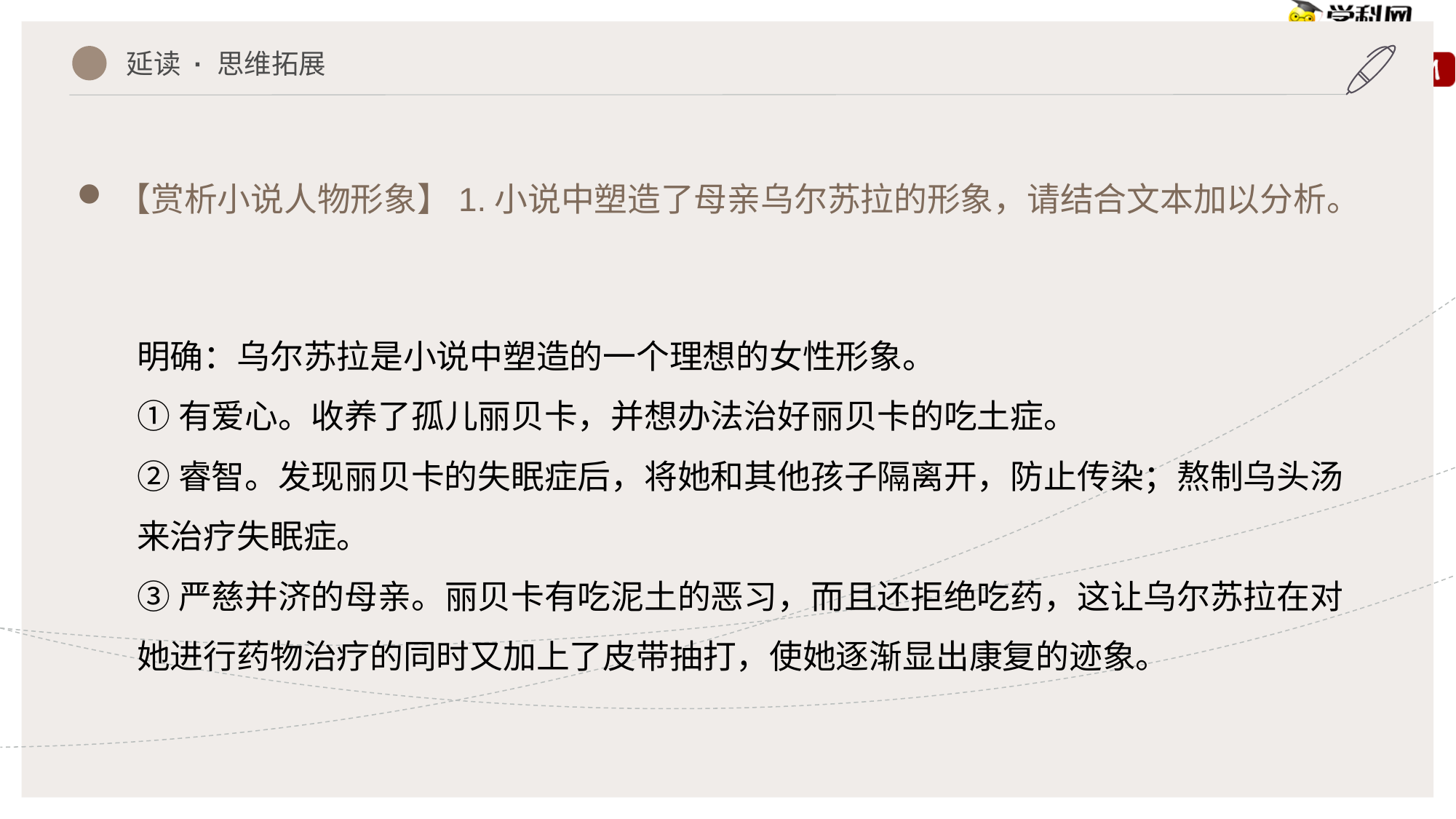

延读 · 思维拓展

【赏析小说人物形象】1.小说中塑造了母亲乌尔苏拉的形象，请结合文本加以分析。

明确：乌尔苏拉是小说中塑造的一个理想的女性形象。
①有爱心。收养了孤儿丽贝卡，并想办法治好丽贝卡的吃土症。
②睿智。发现丽贝卡的失眠症后，将她和其他孩子隔离开，防止传染；熬制乌头汤来治疗失眠症。
③严慈并济的母亲。丽贝卡有吃泥土的恶习，而且还拒绝吃药，这让乌尔苏拉在对她进行药物治疗的同时又加上了皮带抽打，使她逐渐显出康复的迹象。